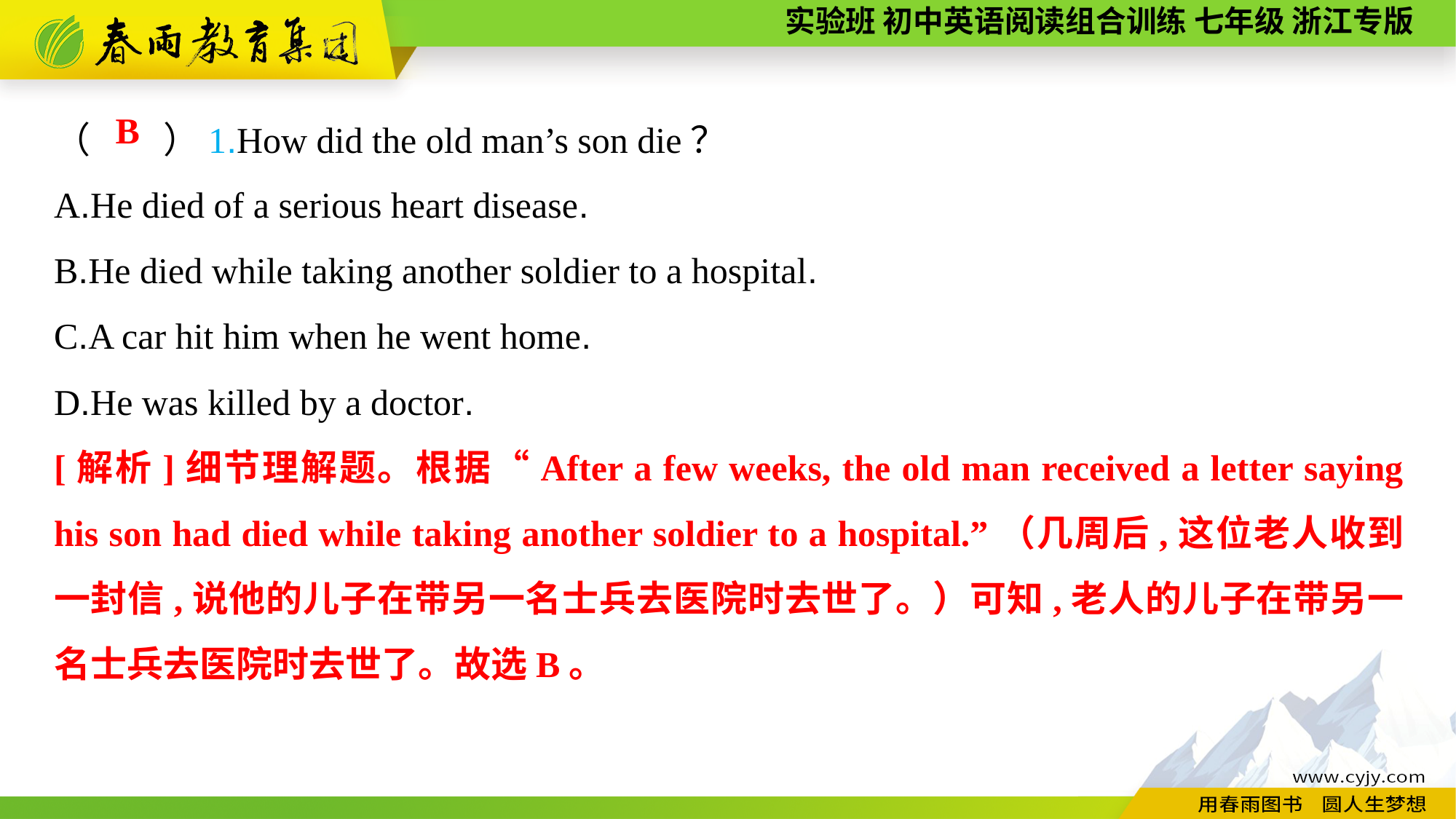

（　　）1.How did the old man’s son die？
A.He died of a serious heart disease.
B.He died while taking another soldier to a hospital.
C.A car hit him when he went home.
D.He was killed by a doctor.
B
[解析]细节理解题。根据“After a few weeks, the old man received a letter saying his son had died while taking another soldier to a hospital.”（几周后,这位老人收到一封信,说他的儿子在带另一名士兵去医院时去世了。）可知,老人的儿子在带另一名士兵去医院时去世了。故选B。